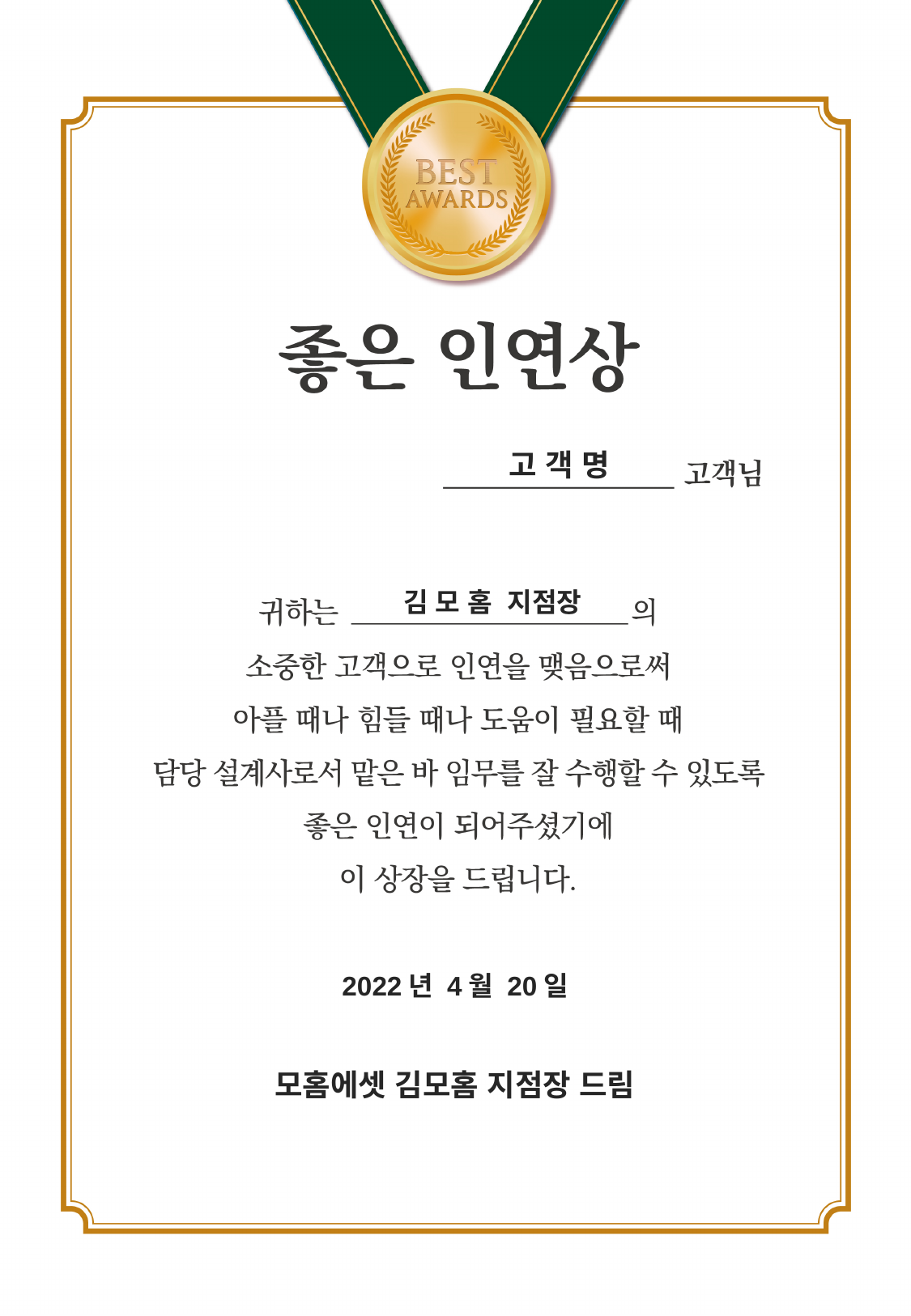

고 객 명
김 모 홈  지점장
2022년 4월 20일

모홈에셋 김모홈 지점장 드림